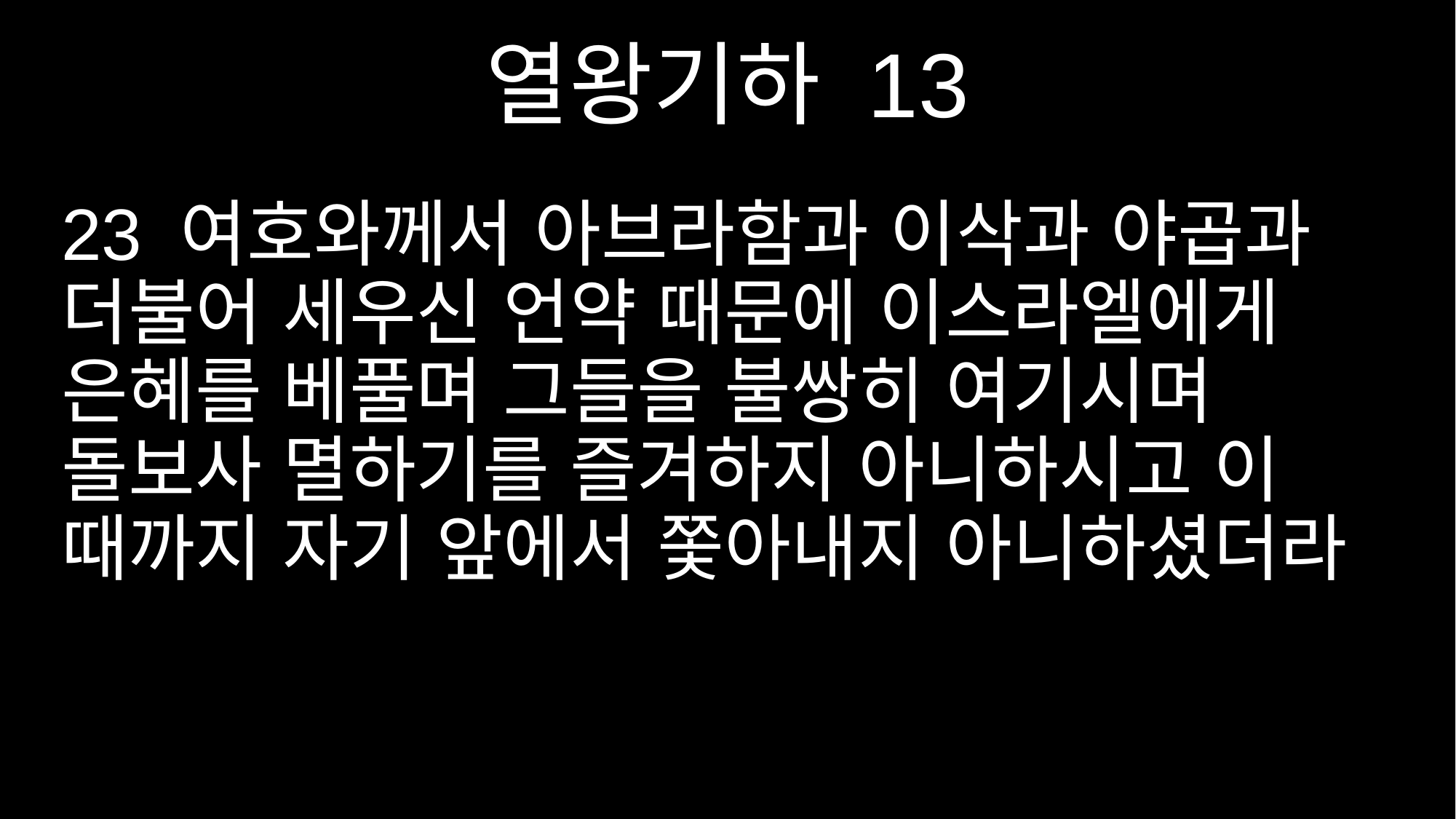

열왕기하 13
23 여호와께서 아브라함과 이삭과 야곱과 더불어 세우신 언약 때문에 이스라엘에게 은혜를 베풀며 그들을 불쌍히 여기시며 돌보사 멸하기를 즐겨하지 아니하시고 이 때까지 자기 앞에서 쫓아내지 아니하셨더라